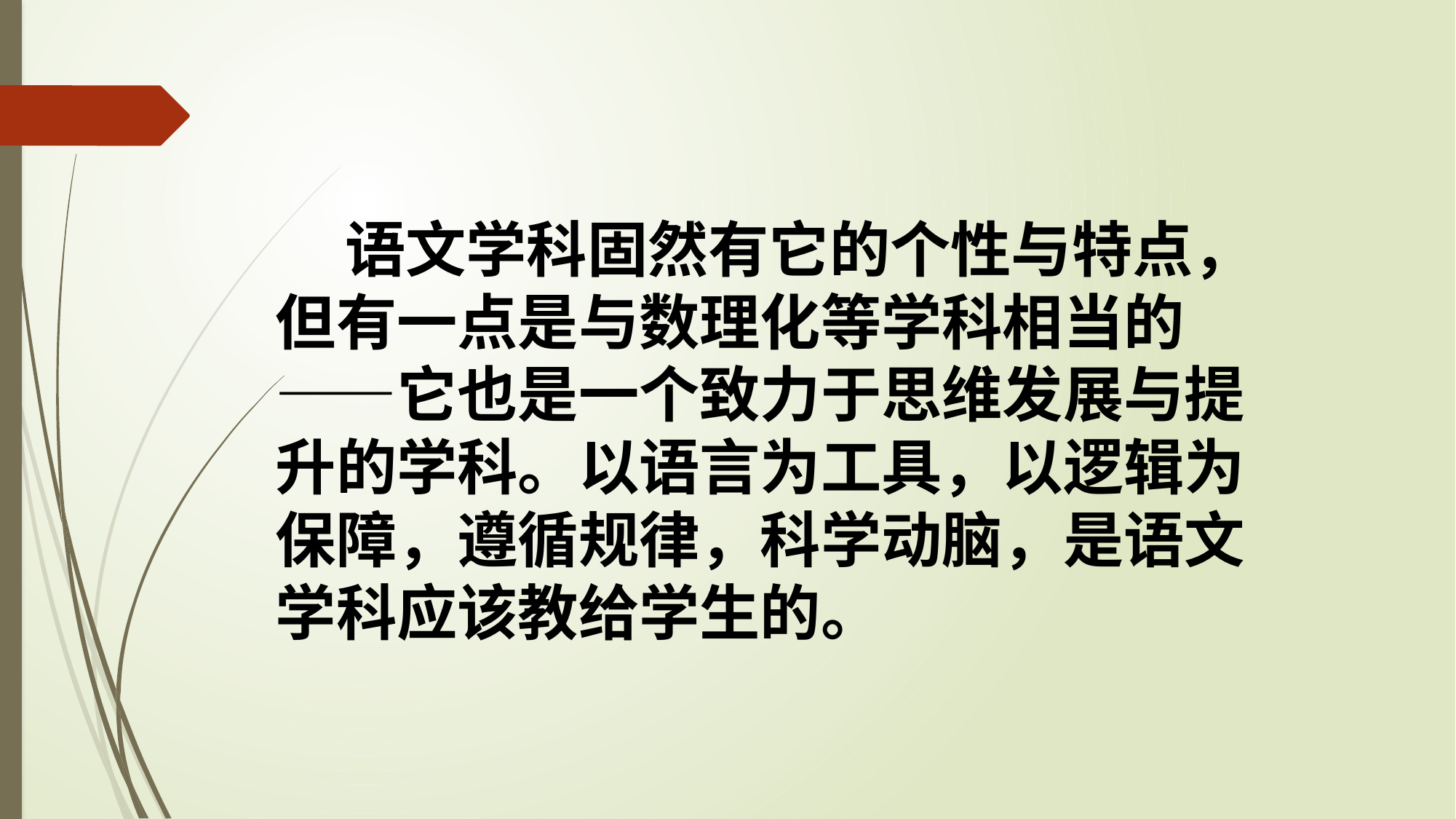

语文学科固然有它的个性与特点，但有一点是与数理化等学科相当的——它也是一个致力于思维发展与提升的学科。以语言为工具，以逻辑为保障，遵循规律，科学动脑，是语文学科应该教给学生的。